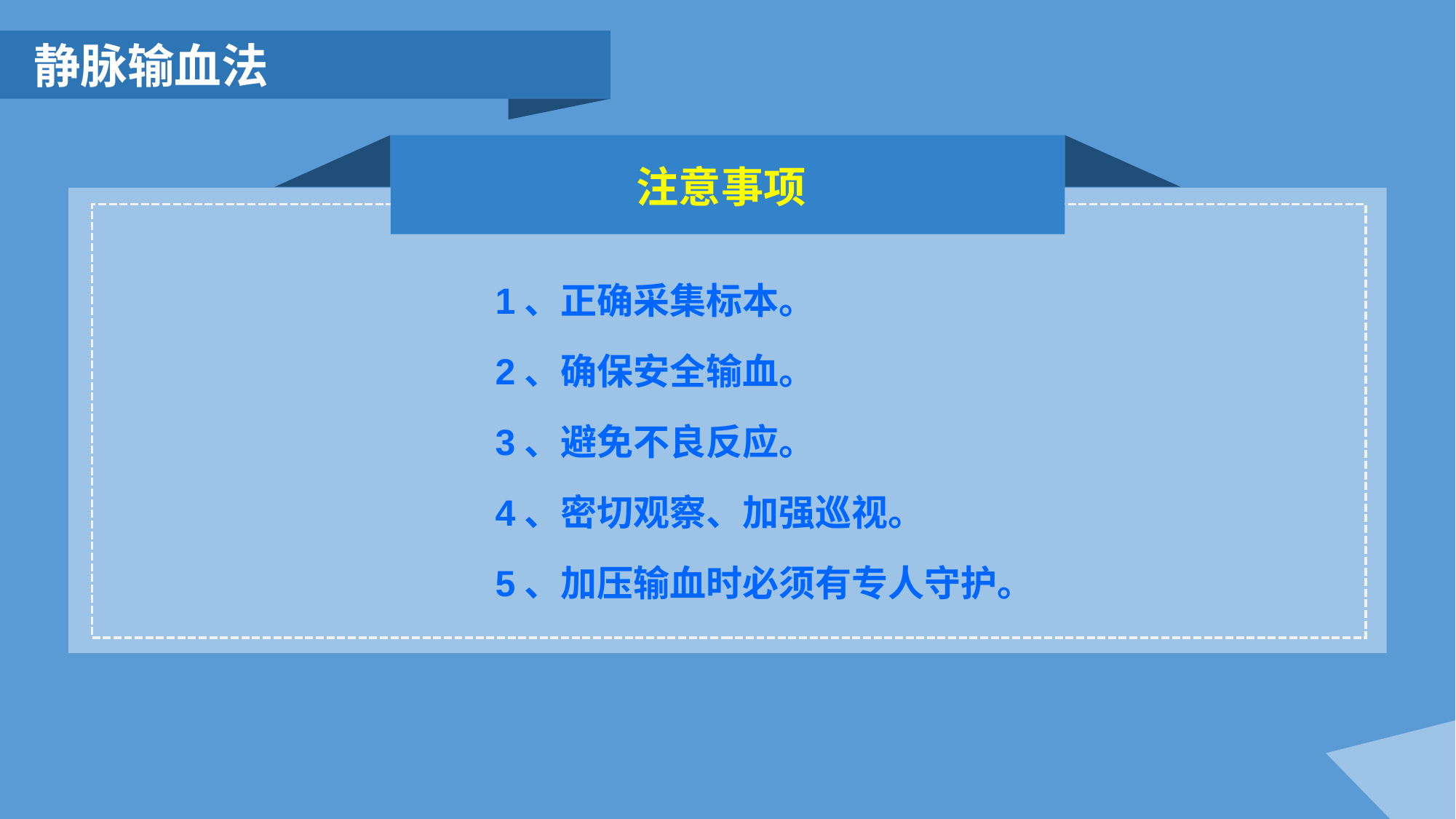

静脉输血法

注意事项

1、正确采集标本。
2、确保安全输血。
3、避免不良反应。
4、密切观察、加强巡视。
5、加压输血时必须有专人守护。